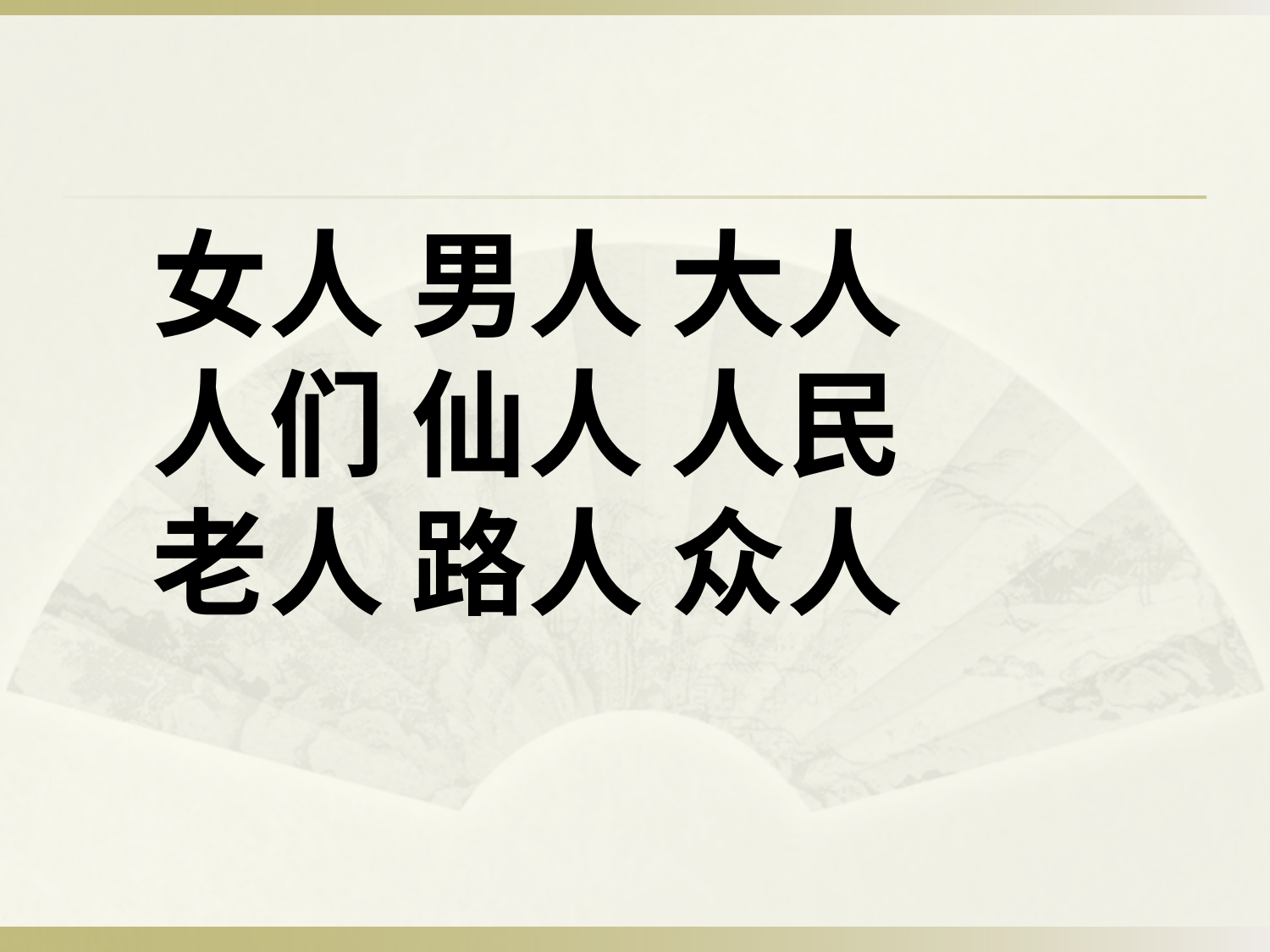

女人 男人 大人
人们 仙人 人民
老人 路人 众人